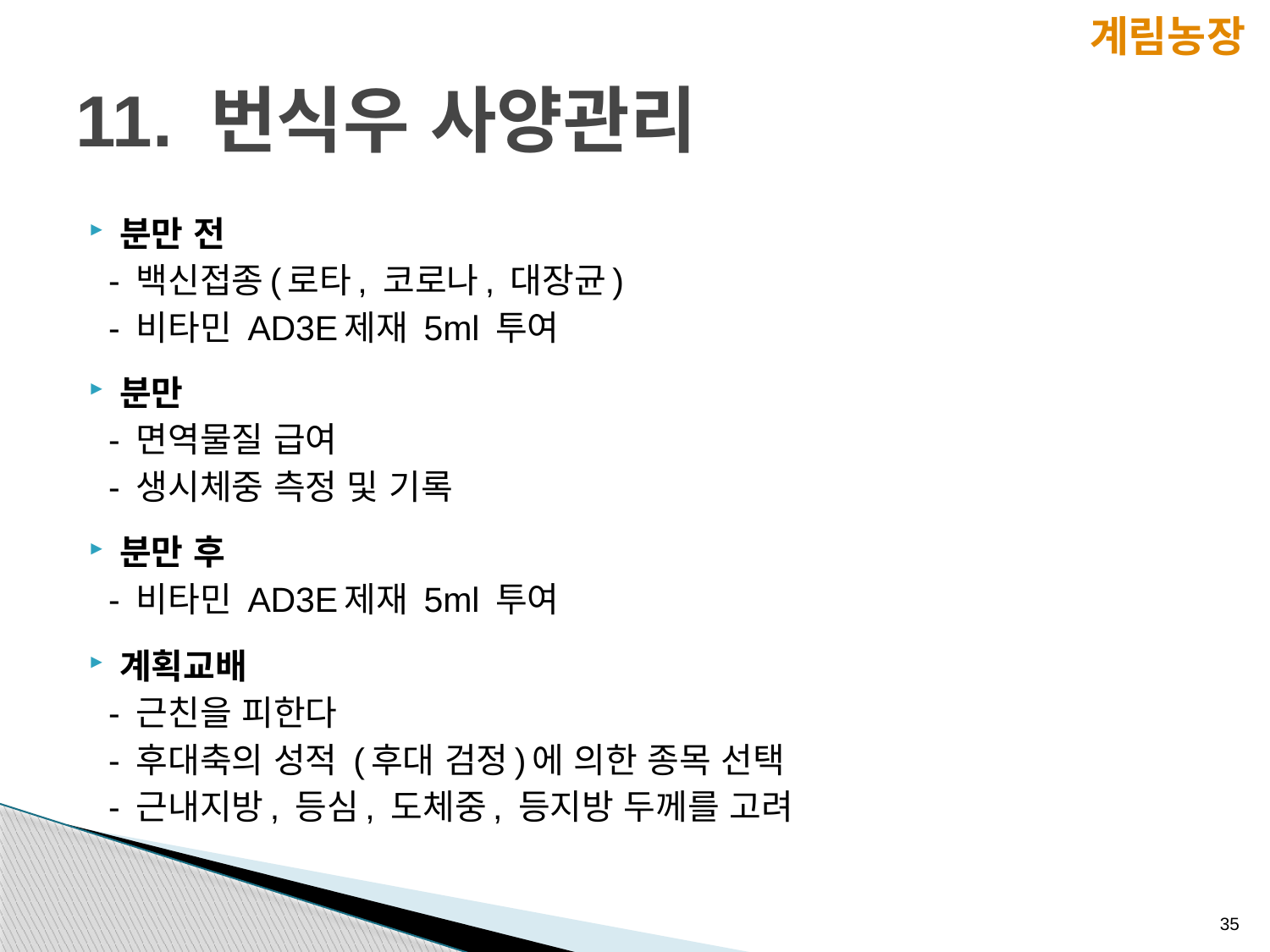

계림농장
# 11. 번식우 사양관리
분만 전
  - 백신접종(로타, 코로나, 대장균)
  - 비타민 AD3E제재 5ml 투여

분만
  - 면역물질 급여
  - 생시체중 측정 및 기록

분만 후
  - 비타민 AD3E제재 5ml 투여

계획교배
  - 근친을 피한다
  - 후대축의 성적 (후대 검정)에 의한 종목 선택
  - 근내지방, 등심, 도체중, 등지방 두께를 고려

35